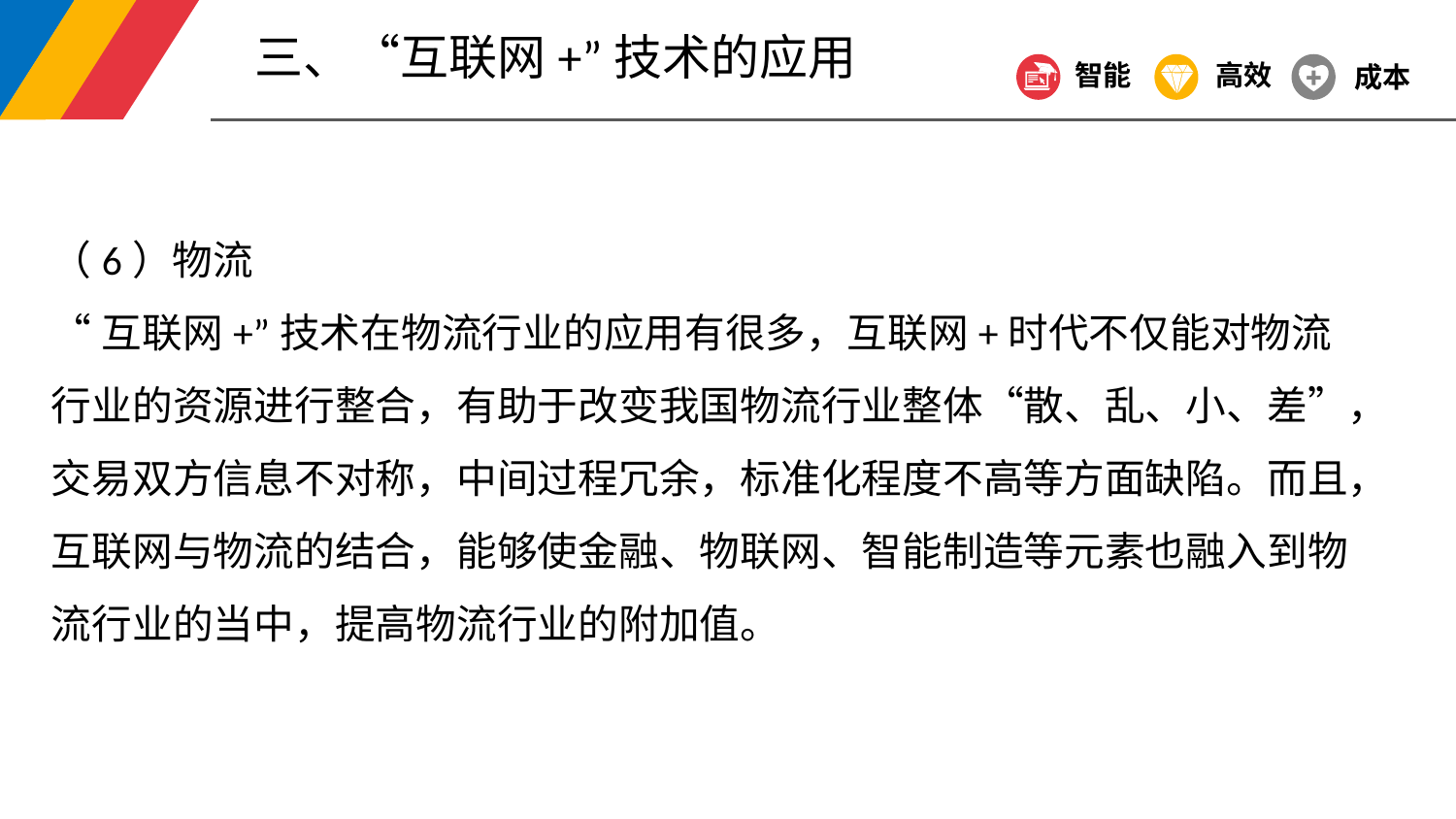

三、“互联网+”技术的应用
智能
高效
成本
（6）物流
“互联网+”技术在物流行业的应用有很多，互联网+时代不仅能对物流行业的资源进行整合，有助于改变我国物流行业整体“散、乱、小、差”，交易双方信息不对称，中间过程冗余，标准化程度不高等方面缺陷。而且，互联网与物流的结合，能够使金融、物联网、智能制造等元素也融入到物流行业的当中，提高物流行业的附加值。